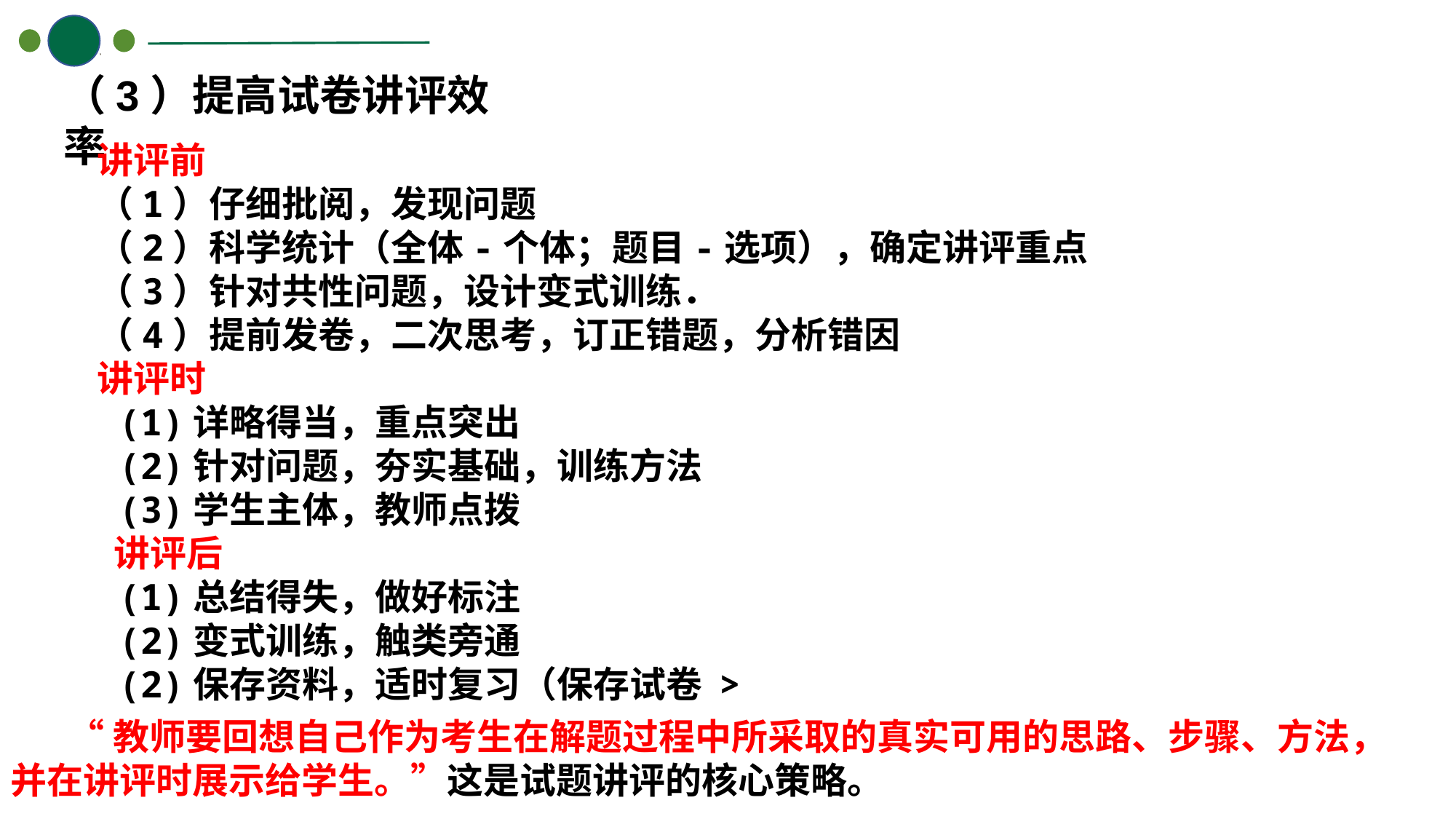

（3）提高试卷讲评效率
讲评前
（1）仔细批阅，发现问题
（2）科学统计（全体-个体；题目-选项），确定讲评重点
（3）针对共性问题，设计变式训练．
（4）提前发卷，二次思考，订正错题，分析错因
讲评时
 (1)详略得当，重点突出
 (2)针对问题，夯实基础，训练方法
 (3)学生主体，教师点拨
 讲评后
 (1)总结得失，做好标注
 (2)变式训练，触类旁通
 (2)保存资料，适时复习（保存试卷 >
       “教师要回想自己作为考生在解题过程中所采取的真实可用的思路、步骤、方法，并在讲评时展示给学生。”这是试题讲评的核心策略。